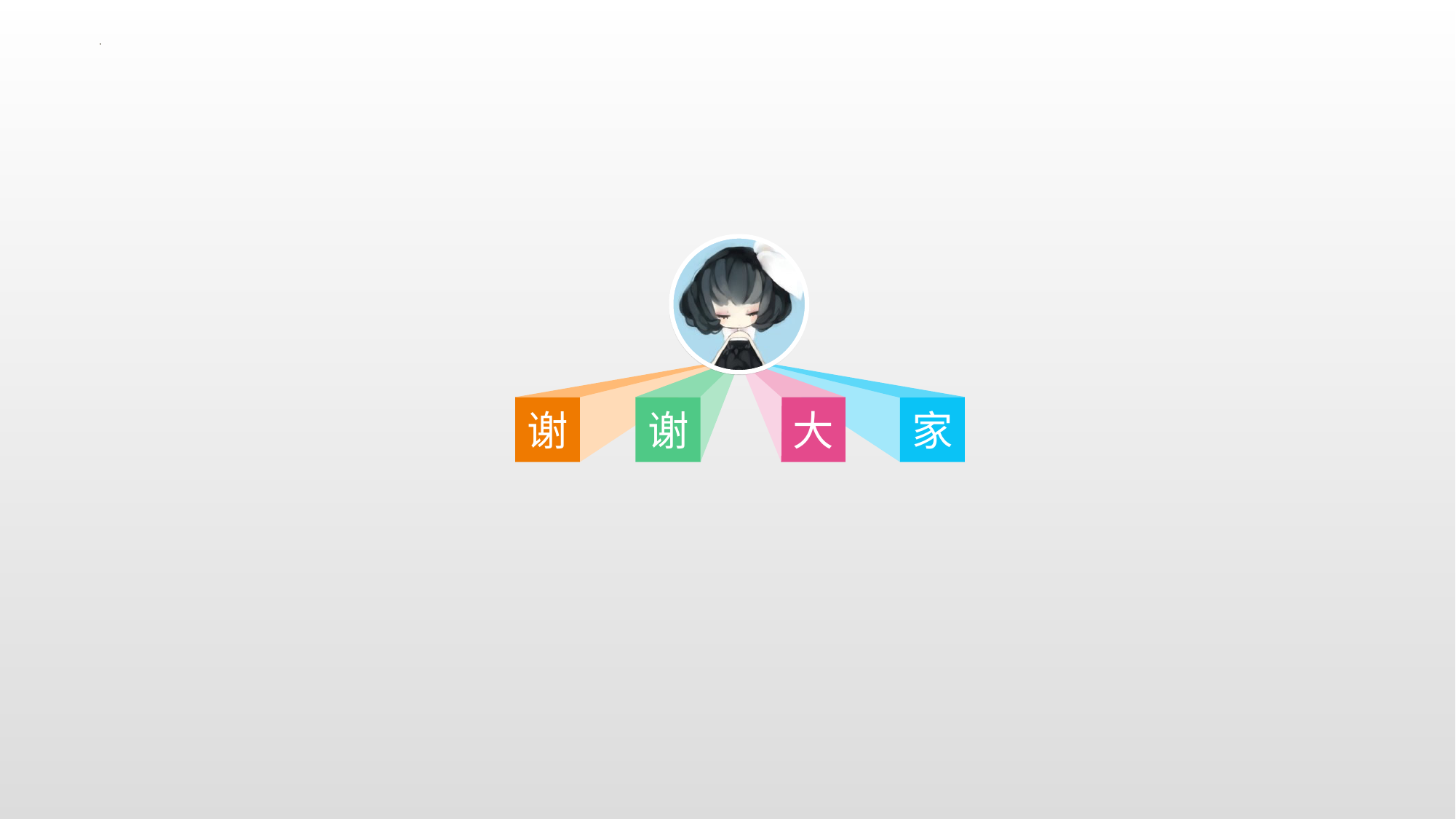

学生课堂行为规范的内容是：

按时上课，不得无故缺课、迟到、早退。

遵守课堂礼仪，与老师问候。

上课时衣着要整洁，不得穿无袖背心、吊带上衣、超短裙、拖鞋等进入教室。

尊敬老师，服从任课老师管理。

不做与课堂教学无关的事，保持课堂良好纪律秩序。

听课时有问题，应先举手，经教师同意后，起立提问。

上课期间离开教室须经老师允许后方可离开。

上课必须按座位表就坐。

要爱护公共财物，不得在课桌、门窗、墙壁上涂写、刻划。

要注意保持教室环境卫生。

离开教室要整理好桌椅，并协助老师关好门窗、关闭电源。

谢
谢
大
家